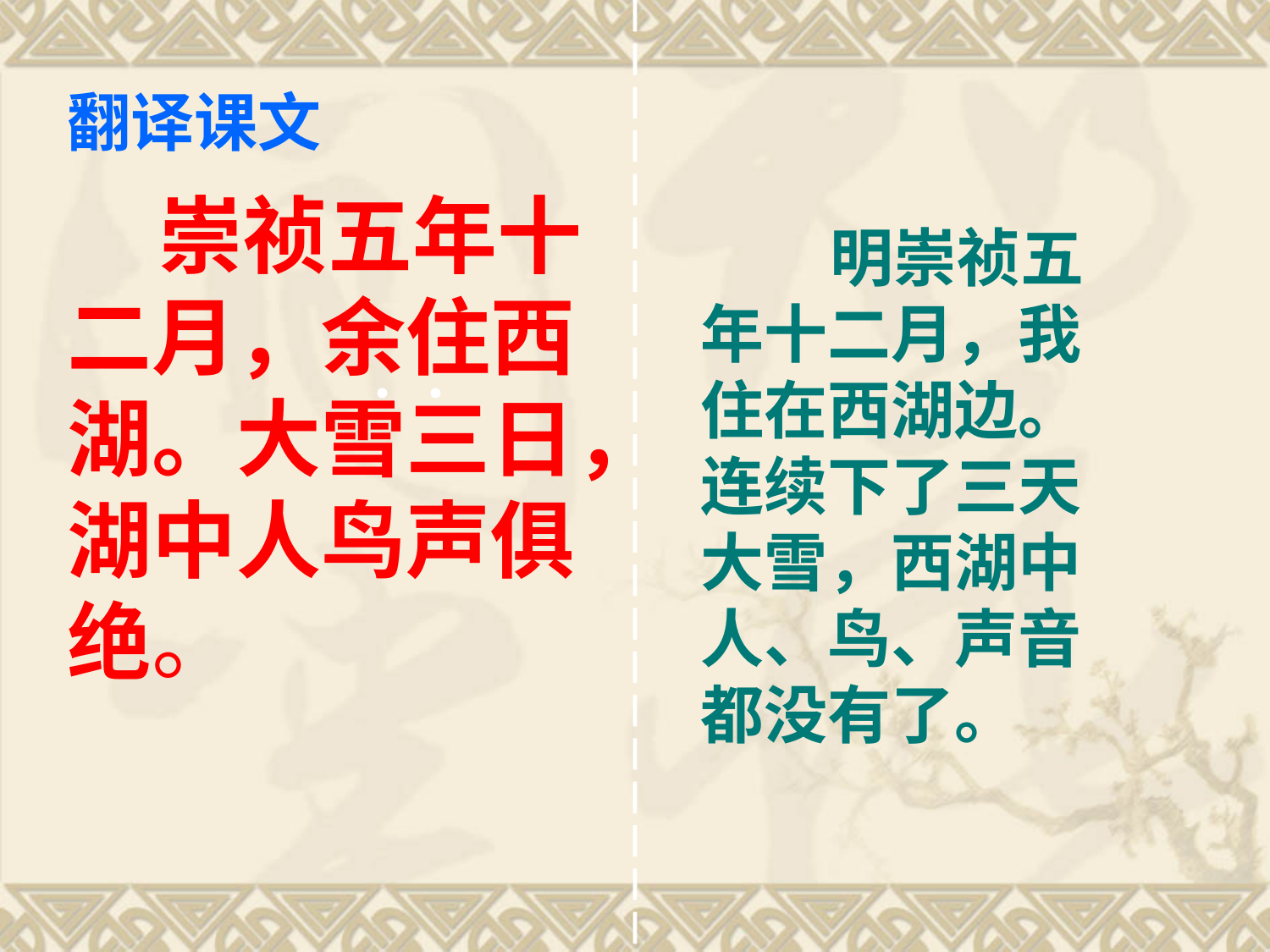

翻译课文
      崇祯五年十二月，余住西湖。大雪三日，湖中人鸟声俱绝。
         明崇祯五年十二月，我住在西湖边。连续下了三天大雪，西湖中人、鸟、声音都没有了。
.
.